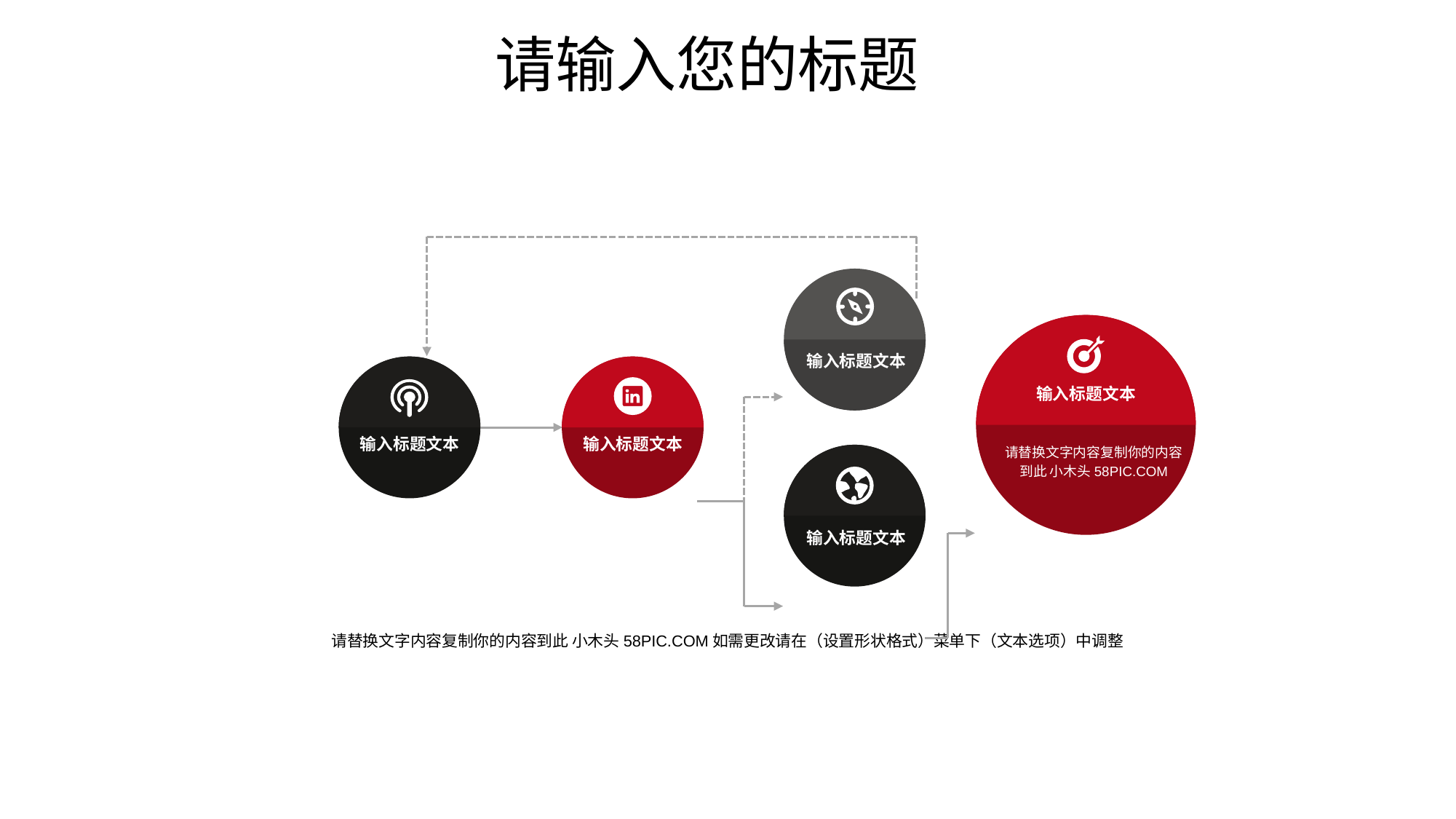

请输入您的标题

输入标题文本

输入标题文本
输入标题文本
输入标题文本
输入标题文本
请替换文字内容复制你的内容到此 小木头58PIC.COM

输入标题文本
请替换文字内容复制你的内容到此 小木头58PIC.COM如需更改请在（设置形状格式）菜单下（文本选项）中调整